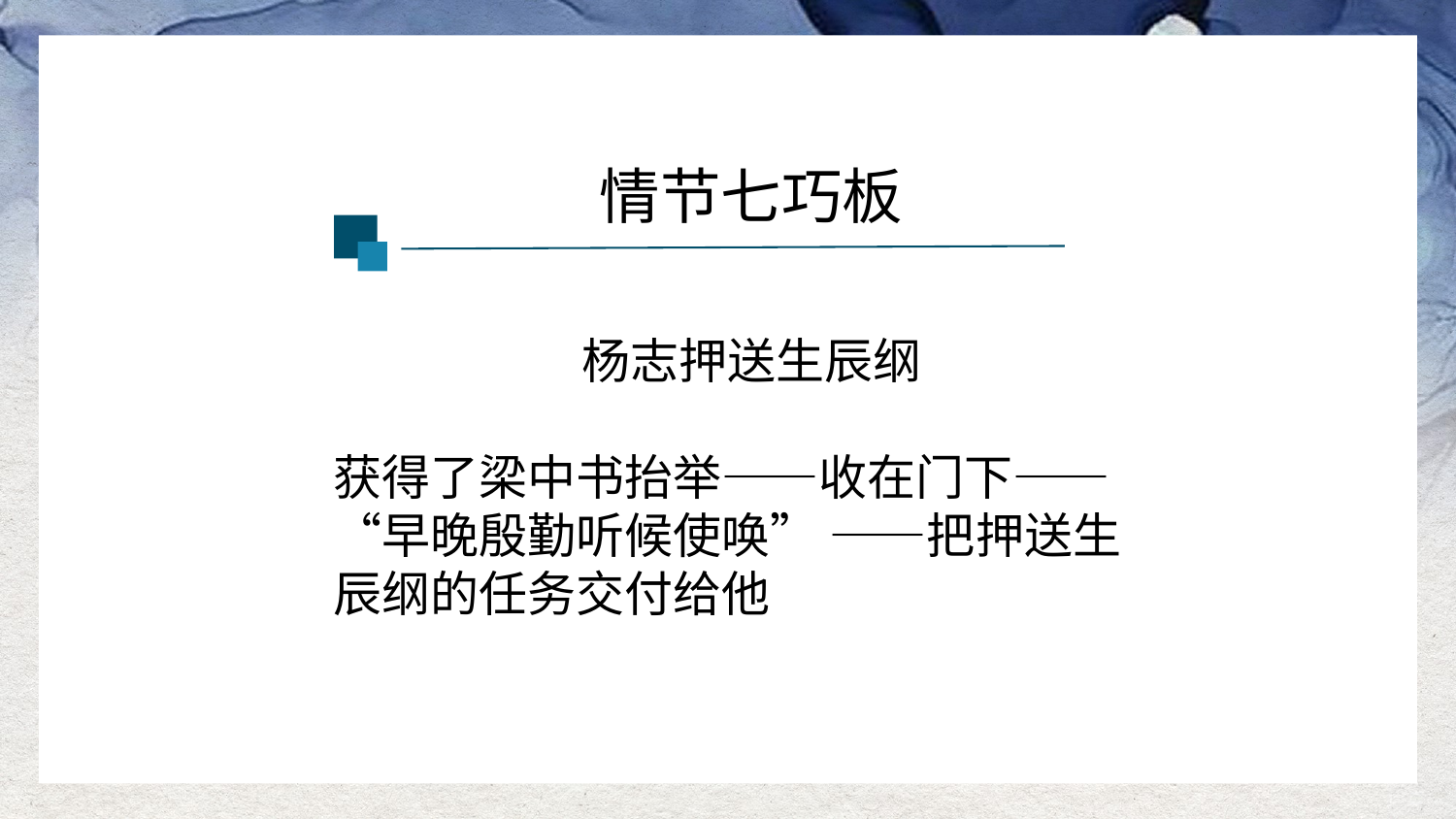

情节七巧板

杨志押送生辰纲

获得了梁中书抬举——收在门下——“早晚殷勤听候使唤” ——把押送生辰纲的任务交付给他